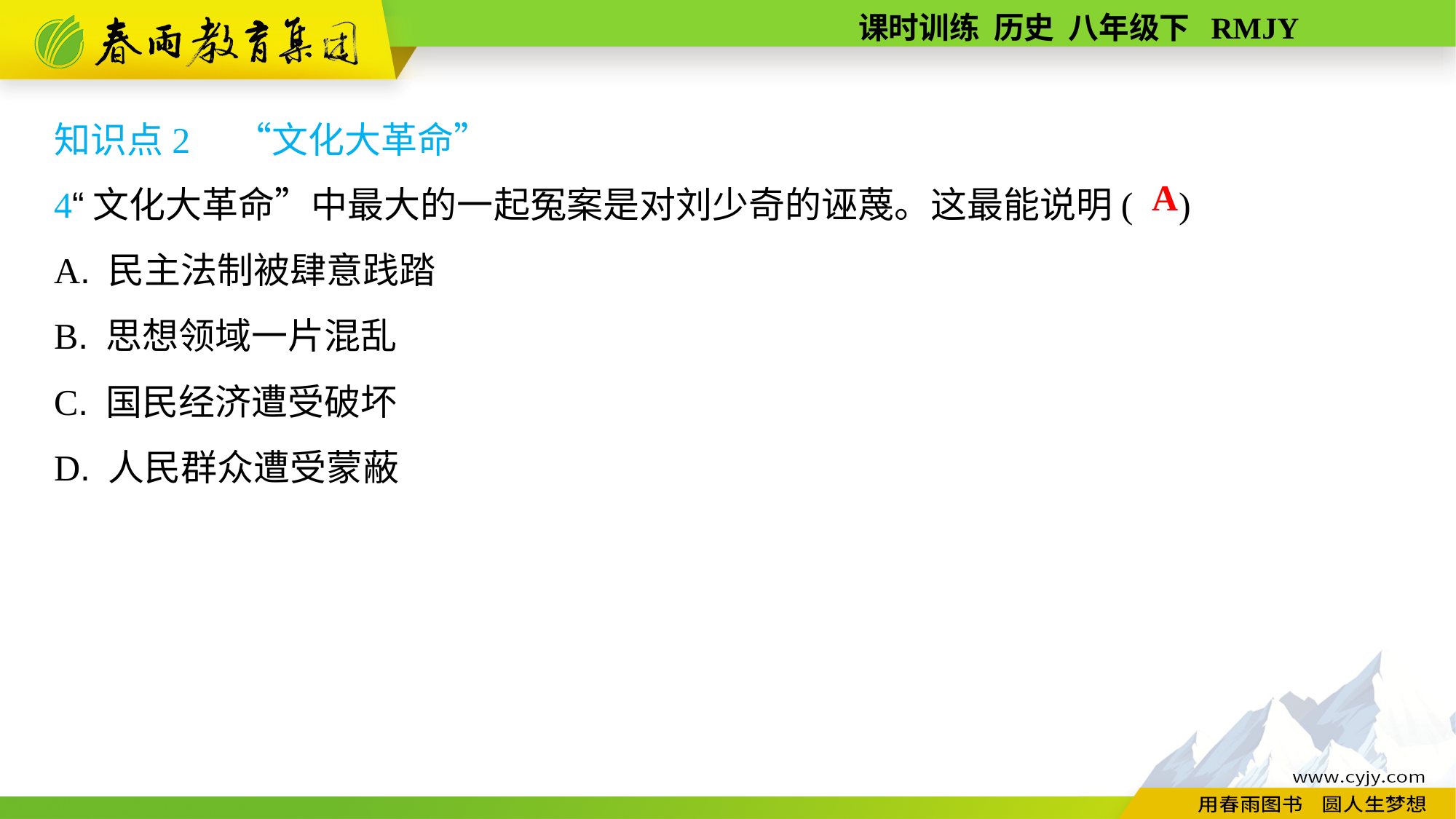

知识点2　“文化大革命”
4“文化大革命”中最大的一起冤案是对刘少奇的诬蔑。这最能说明(     )
A. 民主法制被肆意践踏
B. 思想领域一片混乱
C. 国民经济遭受破坏
D. 人民群众遭受蒙蔽
A